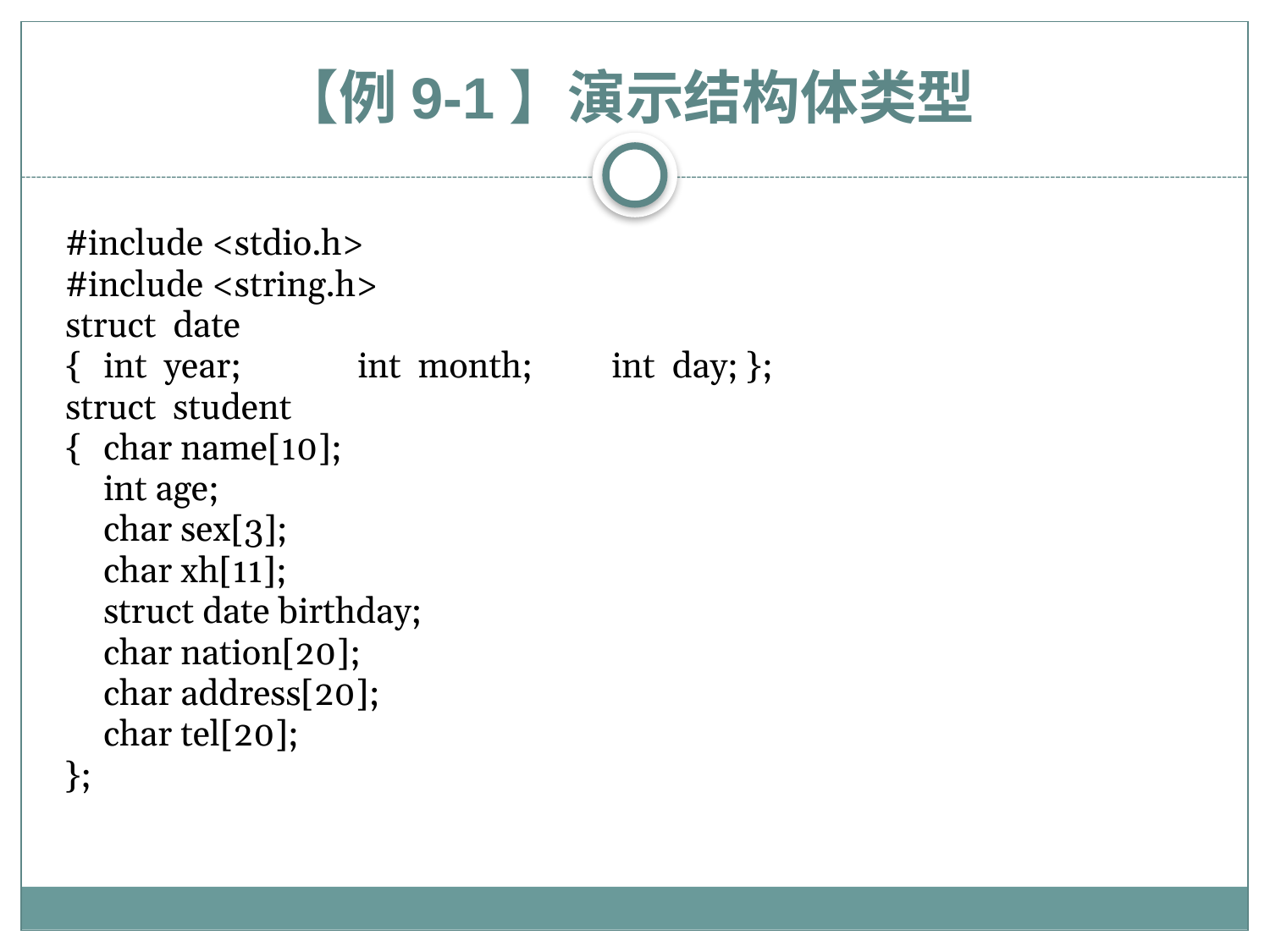

# 【例9-1】演示结构体类型
#include <stdio.h>
#include <string.h>
struct  date
{	int  year;	int  month;	int  day; };
struct  student
{	char name[10];
	int age;
	char sex[3];
	char xh[11];
	struct date birthday;
	char nation[20];
	char address[20];
	char tel[20];
};